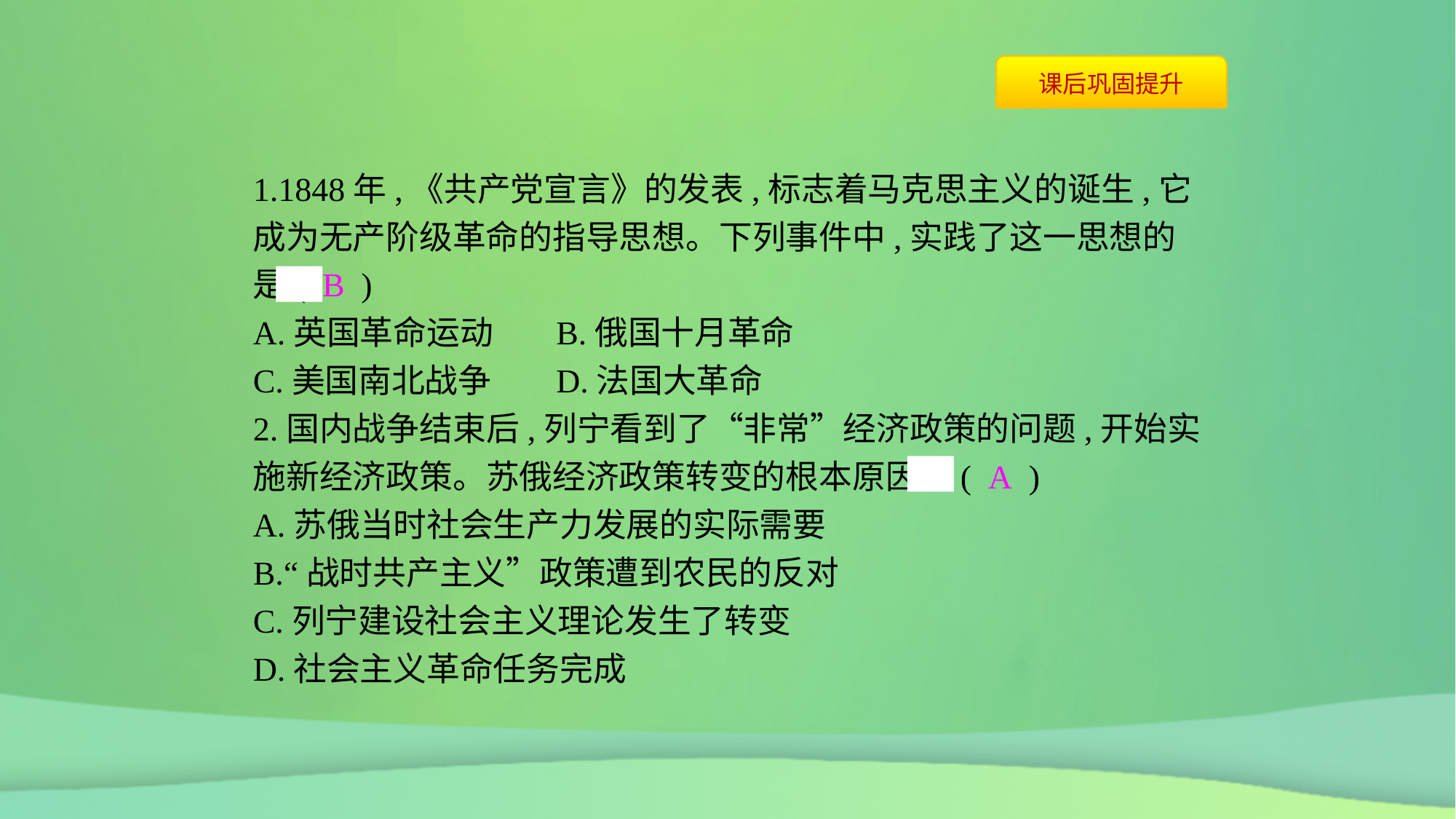

1.1848年,《共产党宣言》的发表,标志着马克思主义的诞生,它成为无产阶级革命的指导思想。下列事件中,实践了这一思想的是(  B  )
A.英国革命运动	B.俄国十月革命
C.美国南北战争	D.法国大革命
2.国内战争结束后,列宁看到了“非常”经济政策的问题,开始实施新经济政策。苏俄经济政策转变的根本原因是(  A  )
A.苏俄当时社会生产力发展的实际需要
B.“战时共产主义”政策遭到农民的反对
C.列宁建设社会主义理论发生了转变
D.社会主义革命任务完成